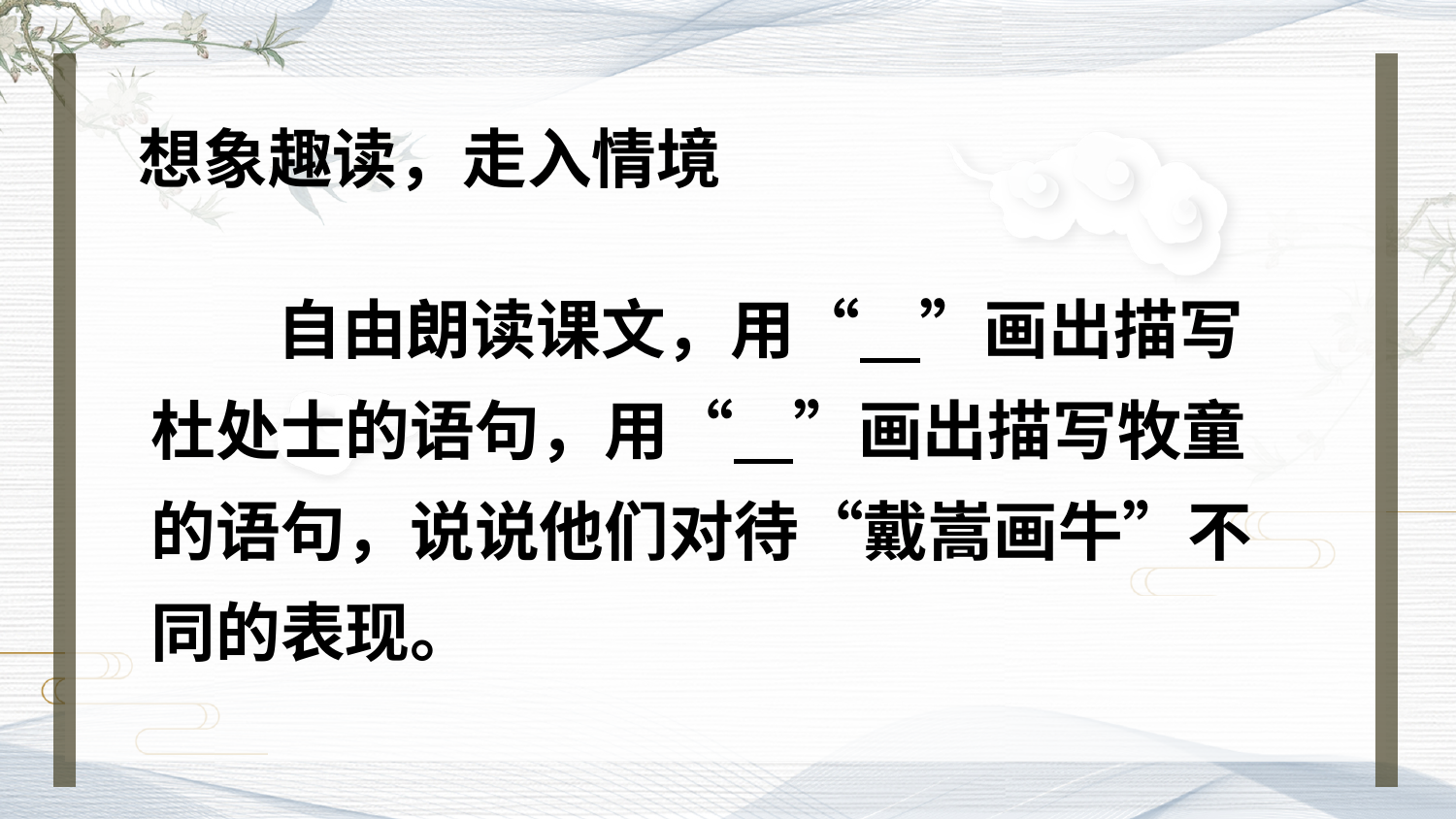

想象趣读，走入情境
自由朗读课文，用“    ”画出描写杜处士的语句，用“    ”画出描写牧童的语句，说说他们对待“戴嵩画牛”不同的表现。